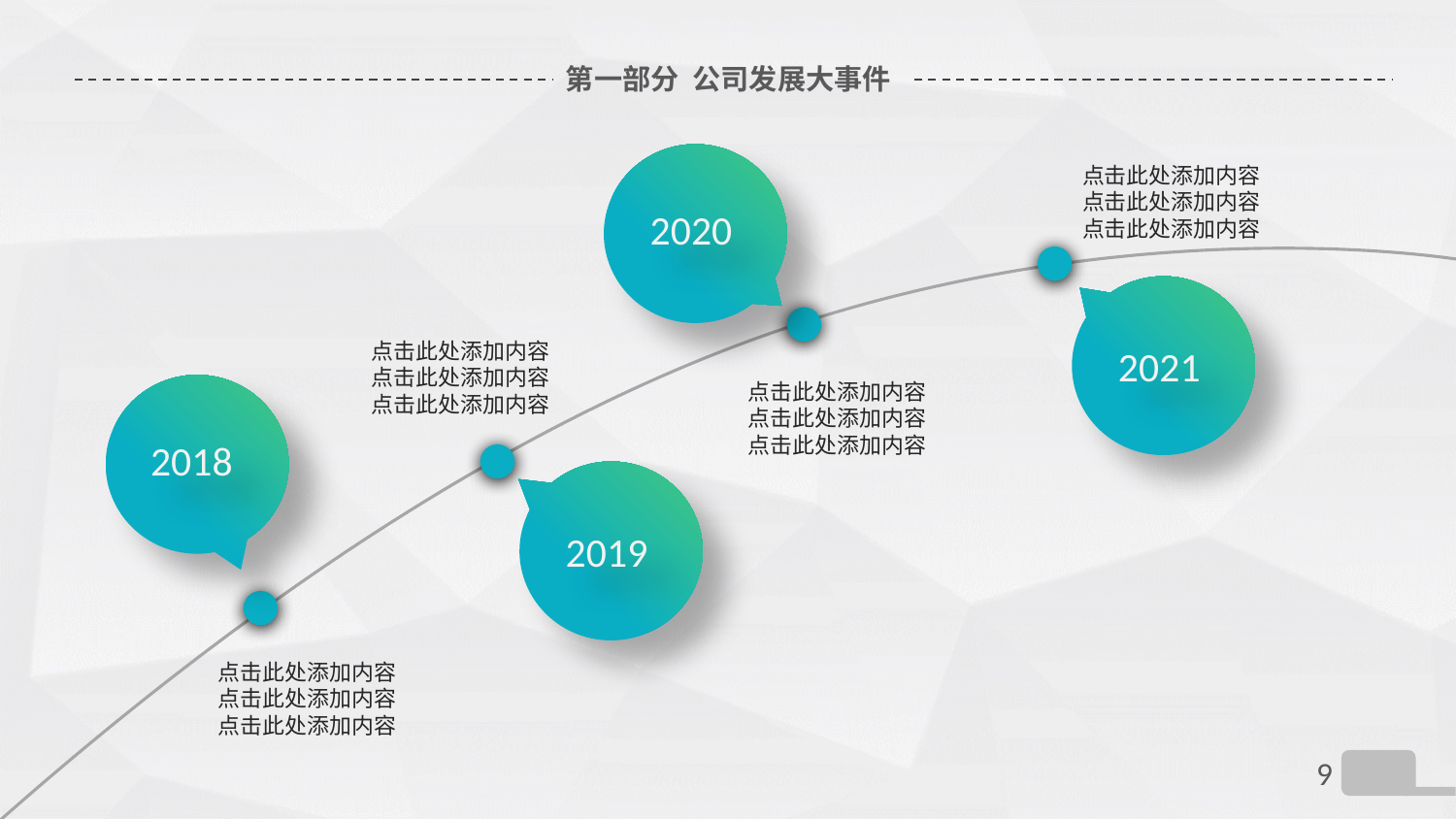

# 第一部分  公司发展大事件

2020
点击此处添加内容
点击此处添加内容
点击此处添加内容

2021

点击此处添加内容
点击此处添加内容
点击此处添加内容
点击此处添加内容
点击此处添加内容
点击此处添加内容

2018

2019

点击此处添加内容
点击此处添加内容
点击此处添加内容